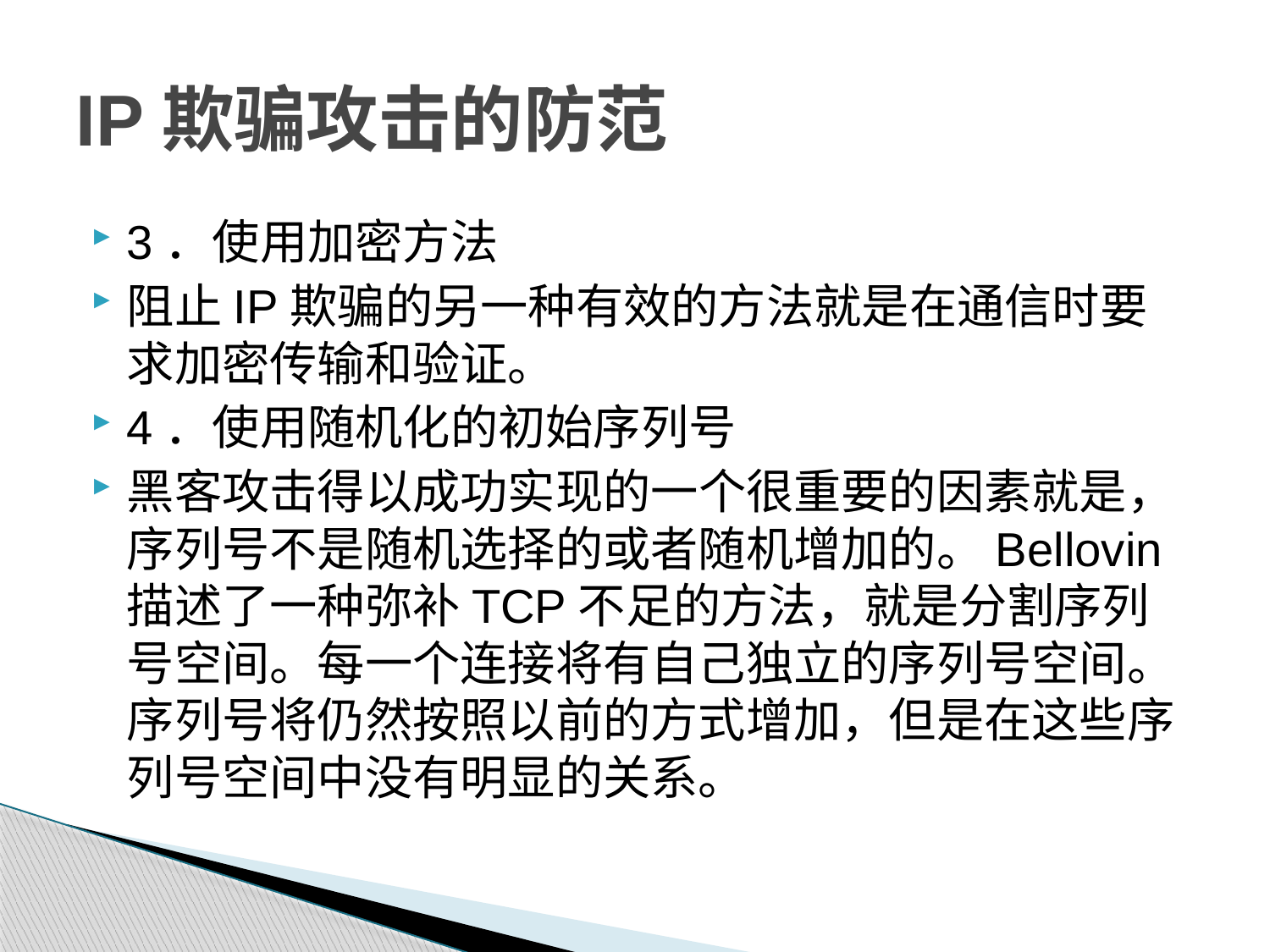

# IP欺骗攻击的防范
3．使用加密方法
阻止IP欺骗的另一种有效的方法就是在通信时要求加密传输和验证。
4．使用随机化的初始序列号
黑客攻击得以成功实现的一个很重要的因素就是，序列号不是随机选择的或者随机增加的。Bellovin描述了一种弥补TCP不足的方法，就是分割序列号空间。每一个连接将有自己独立的序列号空间。序列号将仍然按照以前的方式增加，但是在这些序列号空间中没有明显的关系。